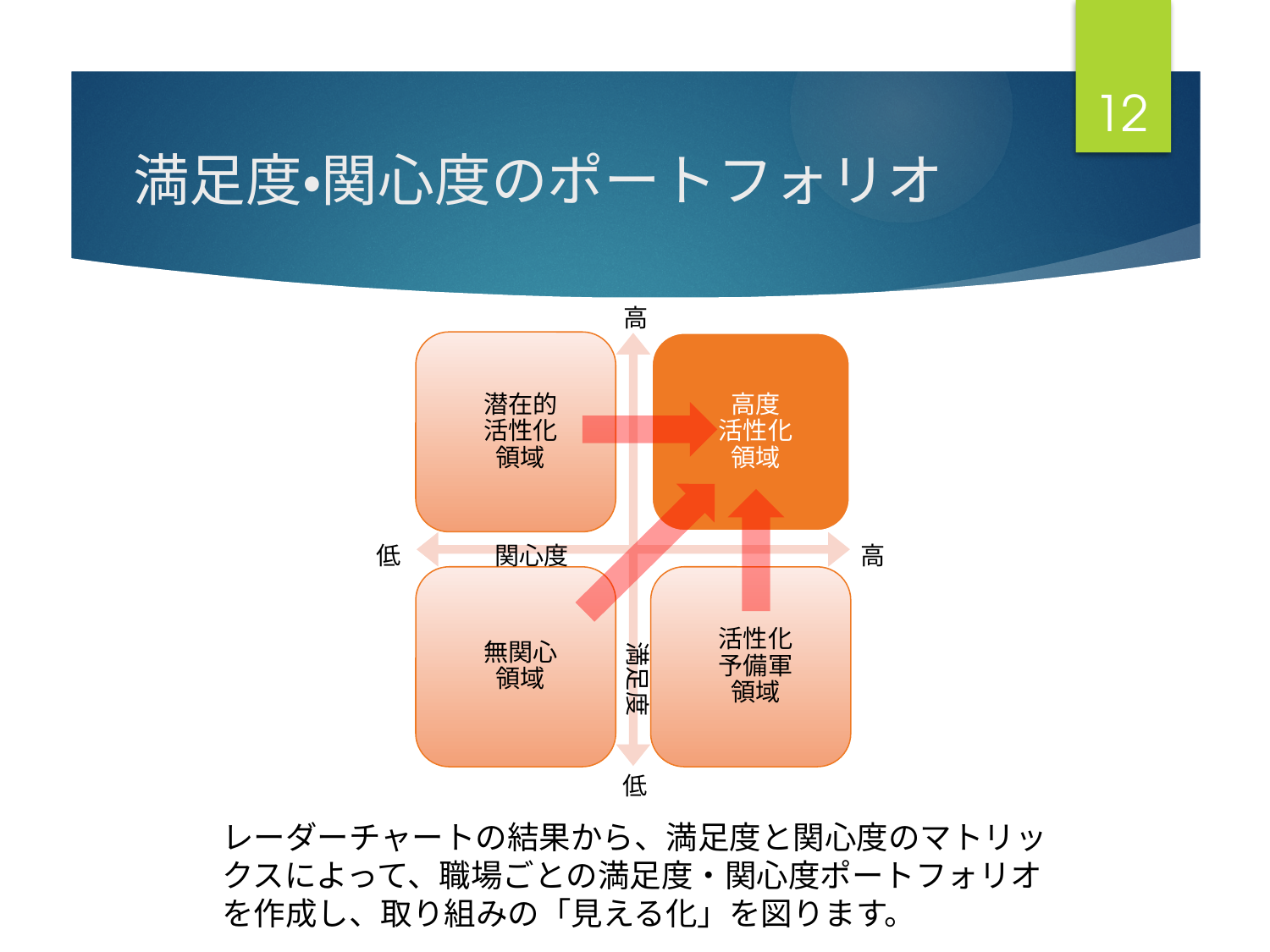

12
# 満足度・関心度のポートフォリオ
高
潜在的
活性化
領域
高度
活性化
領域
無関心
領域
活性化
予備軍
領域

低
関心度
高
満足度
低
レーダーチャートの結果から、満足度と関心度のマトリックスによって、職場ごとの満足度・関心度ポートフォリオを作成し、取り組みの「見える化」を図ります。